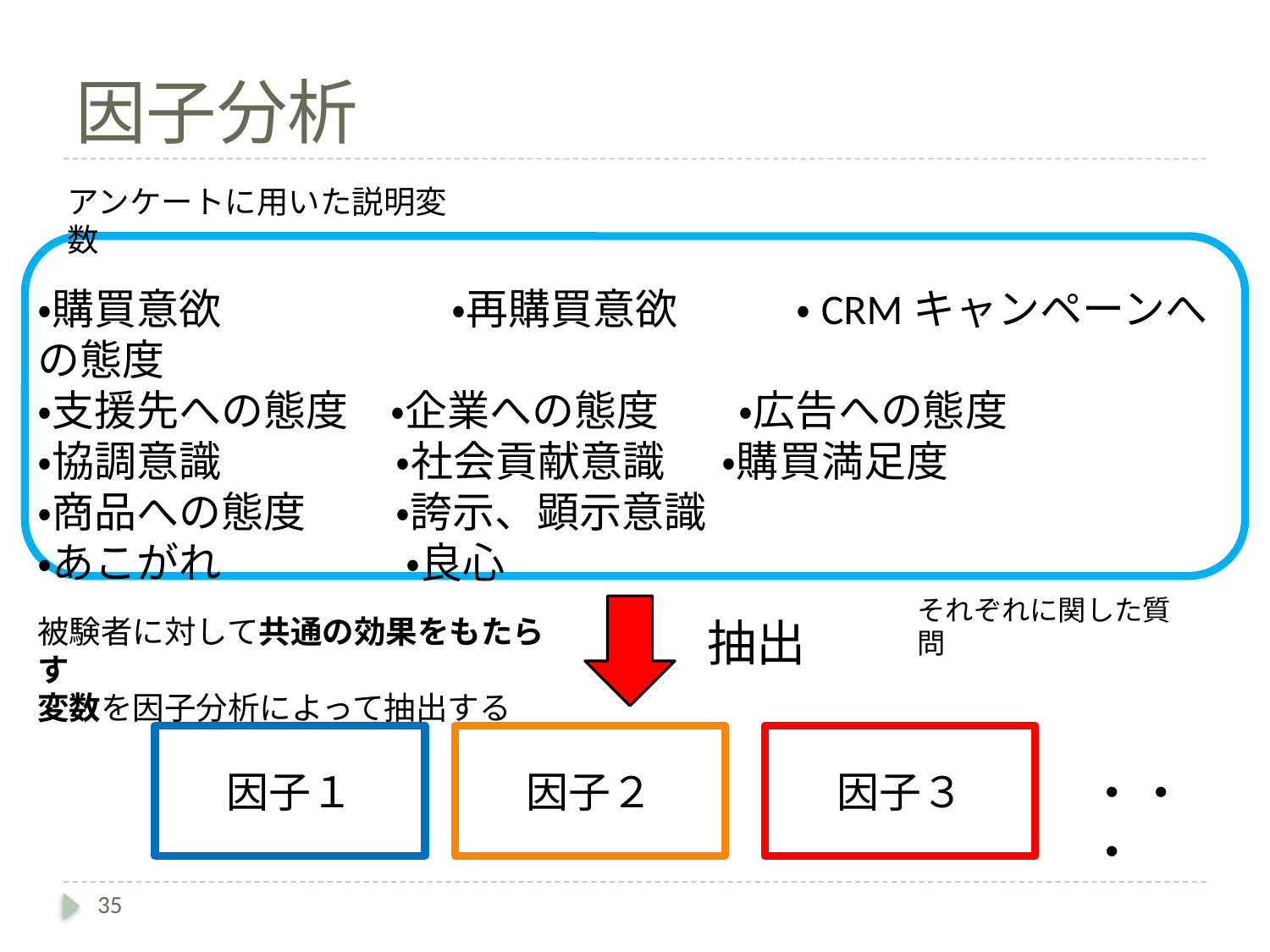

# 因子分析
アンケートに用いた説明変数

・購買意欲　　　　　  ・再購買意欲　        ・CRMキャンペーンへの態度
・支援先への態度　・企業への態度　    ・広告への態度
・協調意識　              ・社会貢献意識      ・購買満足度
・商品への態度　     ・誇示、顕示意識
・あこがれ　               ・良心
それぞれに関した質問

被験者に対して共通の効果をもたらす
変数を因子分析によって抽出する
抽出
因子１
因子２
因子３
・・・
35